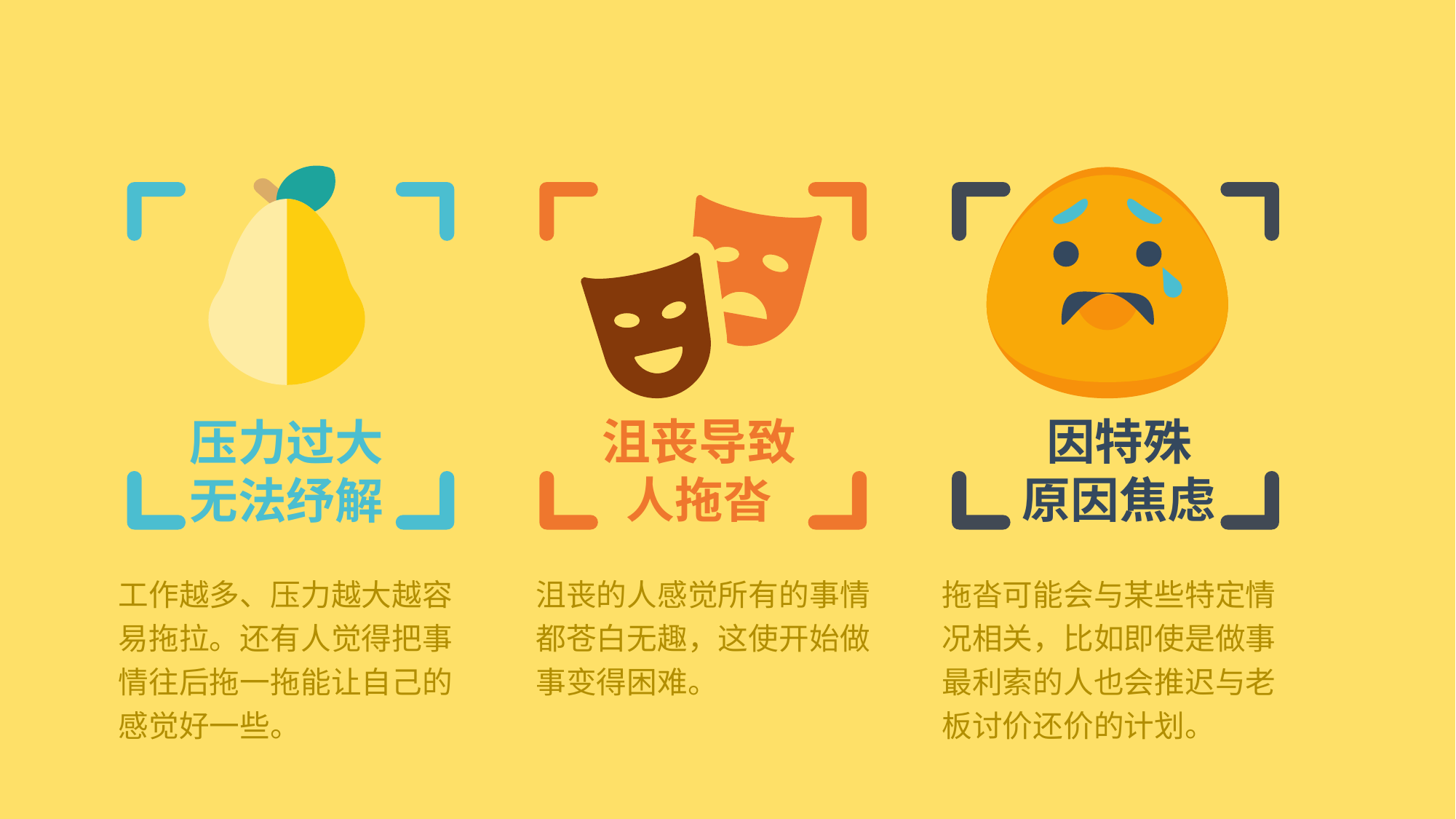

沮丧导致
人拖沓
因特殊
原因焦虑
压力过大
无法纾解
工作越多、压力越大越容易拖拉。还有人觉得把事情往后拖一拖能让自己的感觉好一些。

沮丧的人感觉所有的事情都苍白无趣，这使开始做事变得困难。

拖沓可能会与某些特定情况相关，比如即使是做事最利索的人也会推迟与老板讨价还价的计划。